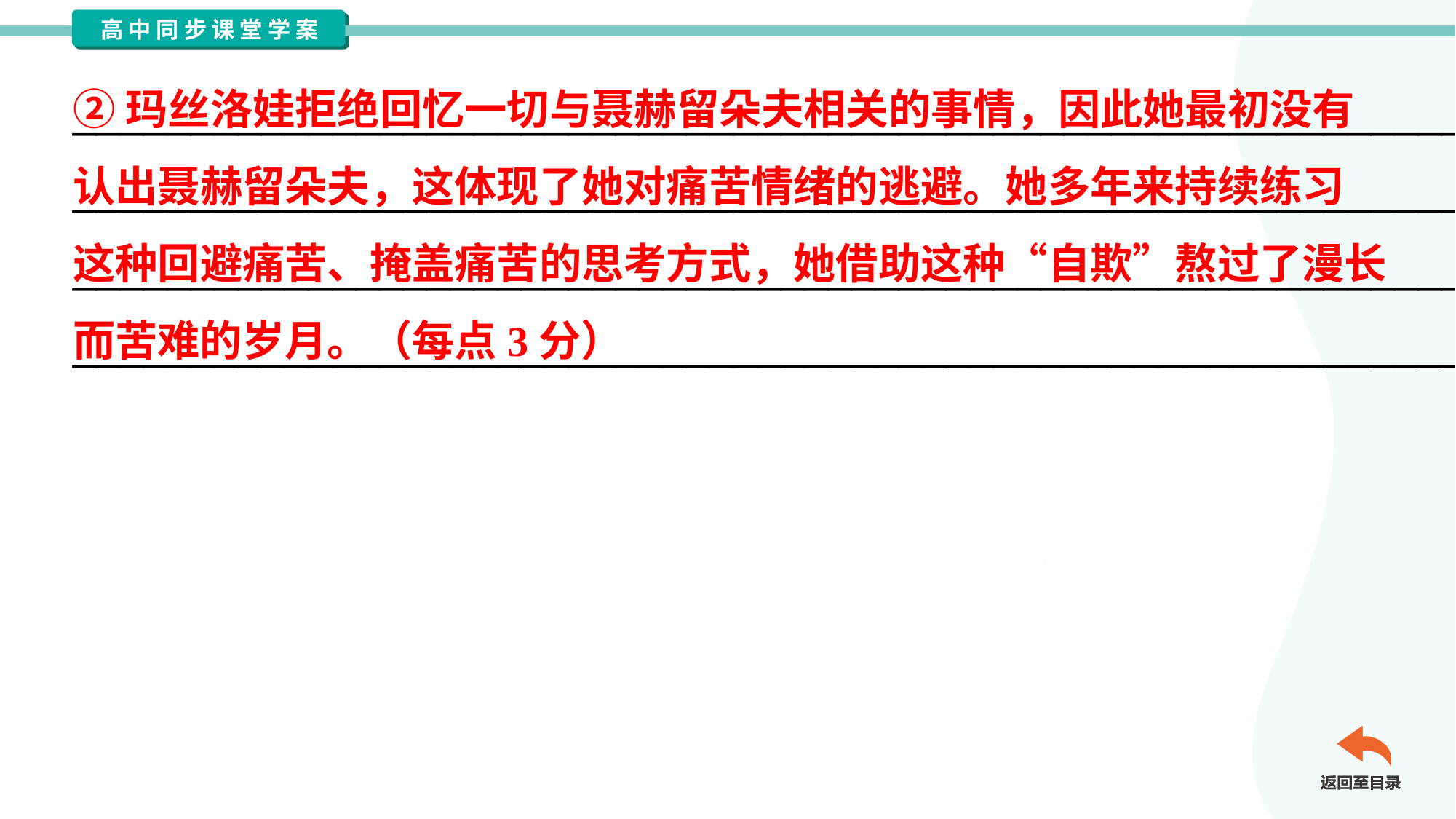

②玛丝洛娃拒绝回忆一切与聂赫留朵夫相关的事情，因此她最初没有
认出聂赫留朵夫，这体现了她对痛苦情绪的逃避。她多年来持续练习
这种回避痛苦、掩盖痛苦的思考方式，她借助这种“自欺”熬过了漫长
而苦难的岁月。（每点3分）
_____________________________________________________________
_____________________________________________________________
_____________________________________________________________
_____________________________________________________________